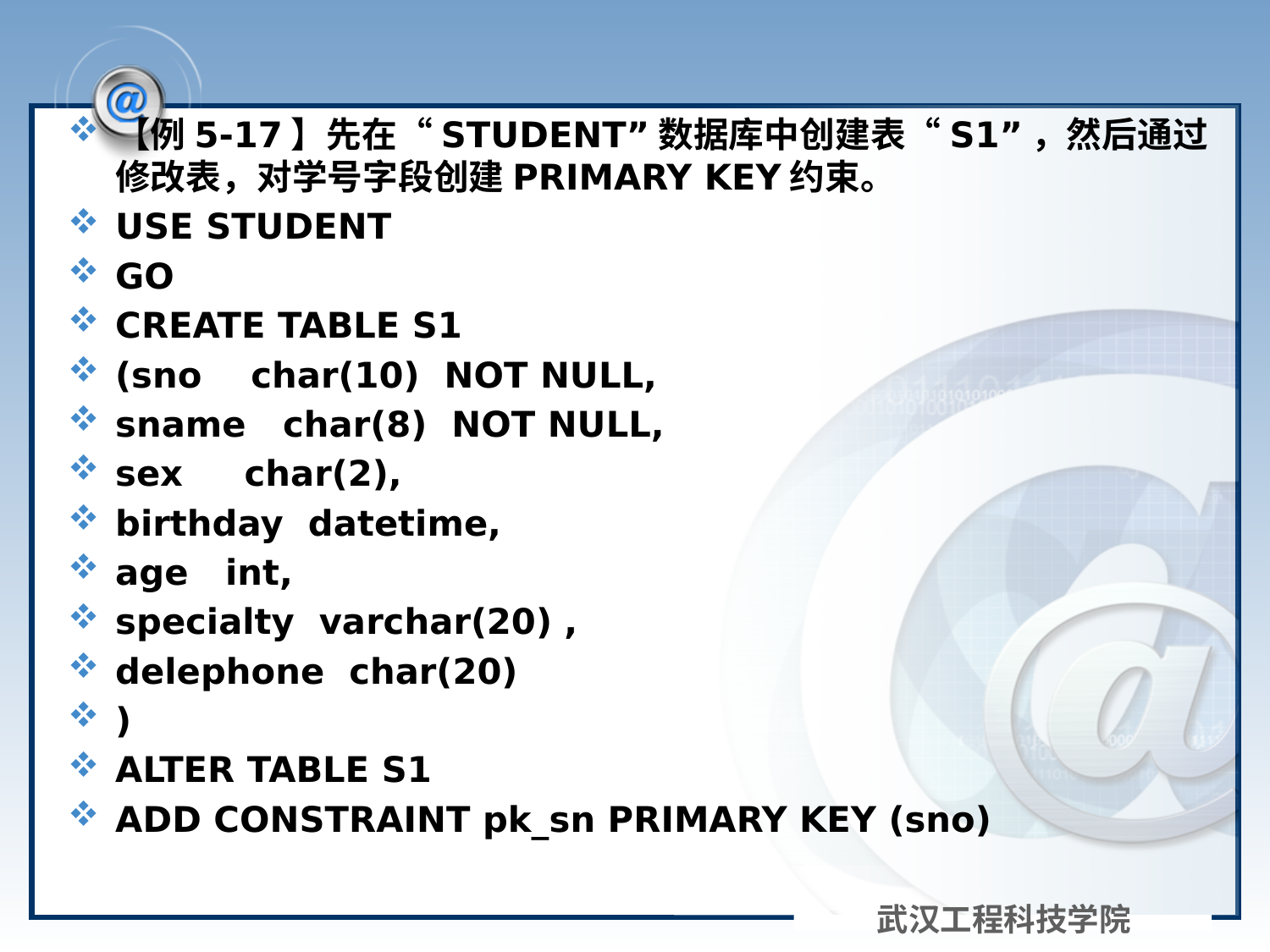

#
【例5-17】先在“STUDENT”数据库中创建表“S1”，然后通过修改表，对学号字段创建PRIMARY KEY约束。
USE STUDENT
GO
CREATE TABLE S1
(sno    char(10)  NOT NULL,
sname   char(8)  NOT NULL,
sex     char(2),
birthday  datetime,
age   int,
specialty  varchar(20) ,
delephone  char(20)
)
ALTER TABLE S1
ADD CONSTRAINT pk_sn PRIMARY KEY (sno)

武汉工程科技学院